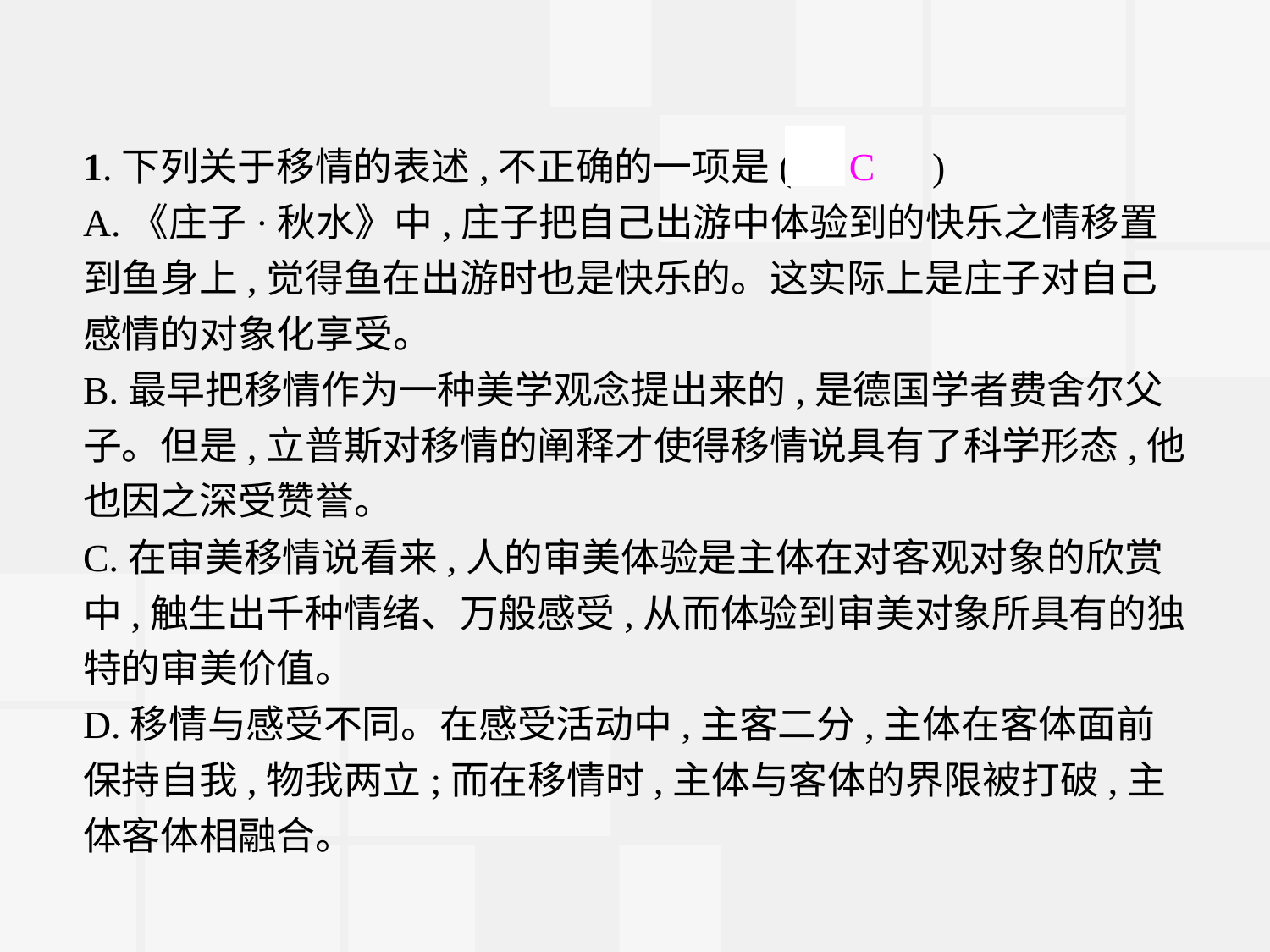

1.下列关于移情的表述,不正确的一项是(　C　)
A.《庄子·秋水》中,庄子把自己出游中体验到的快乐之情移置到鱼身上,觉得鱼在出游时也是快乐的。这实际上是庄子对自己感情的对象化享受。
B.最早把移情作为一种美学观念提出来的,是德国学者费舍尔父子。但是,立普斯对移情的阐释才使得移情说具有了科学形态,他也因之深受赞誉。
C.在审美移情说看来,人的审美体验是主体在对客观对象的欣赏中,触生出千种情绪、万般感受,从而体验到审美对象所具有的独特的审美价值。
D.移情与感受不同。在感受活动中,主客二分,主体在客体面前保持自我,物我两立;而在移情时,主体与客体的界限被打破,主体客体相融合。